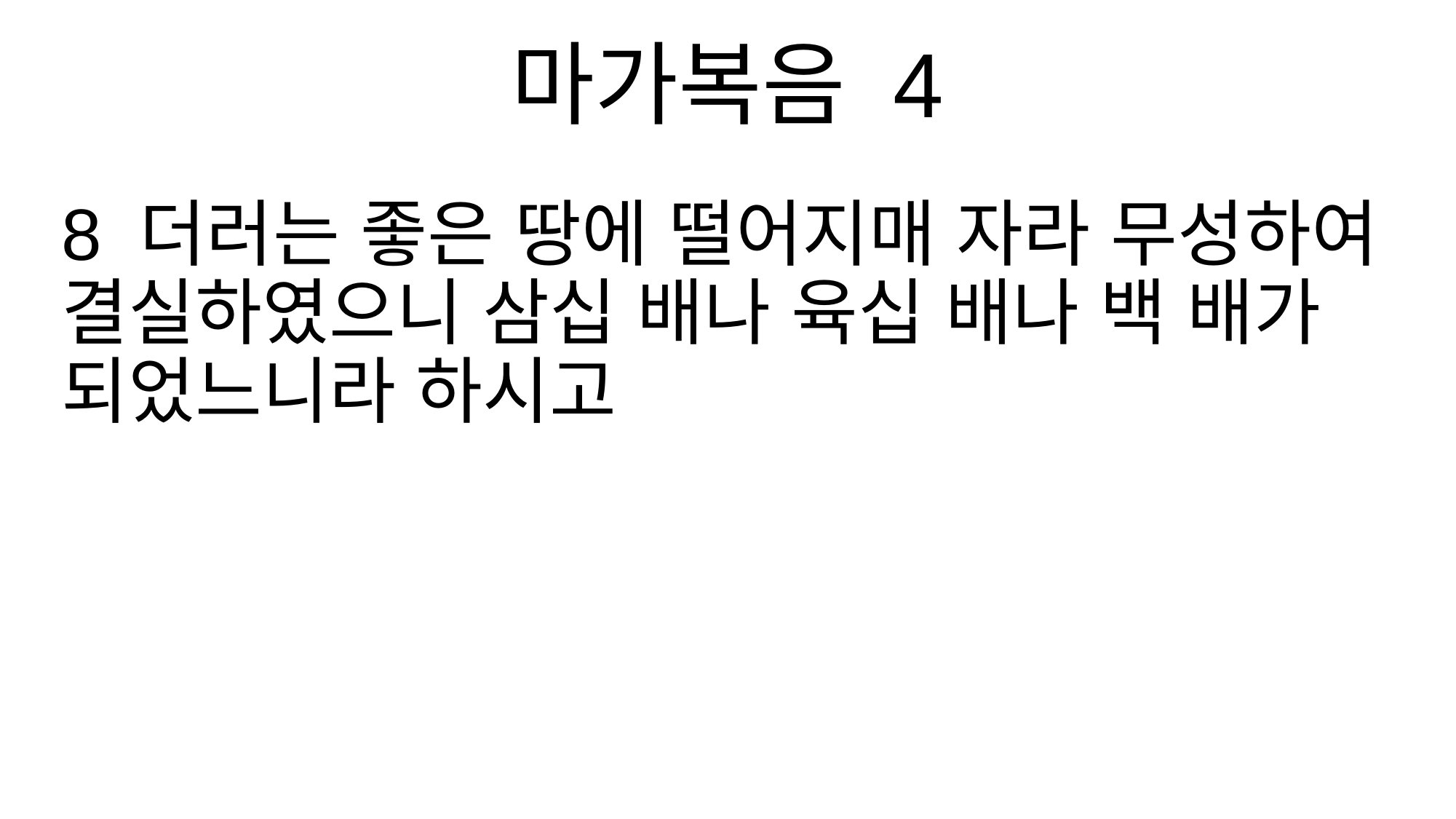

마가복음 4
8 더러는 좋은 땅에 떨어지매 자라 무성하여 결실하였으니 삼십 배나 육십 배나 백 배가 되었느니라 하시고